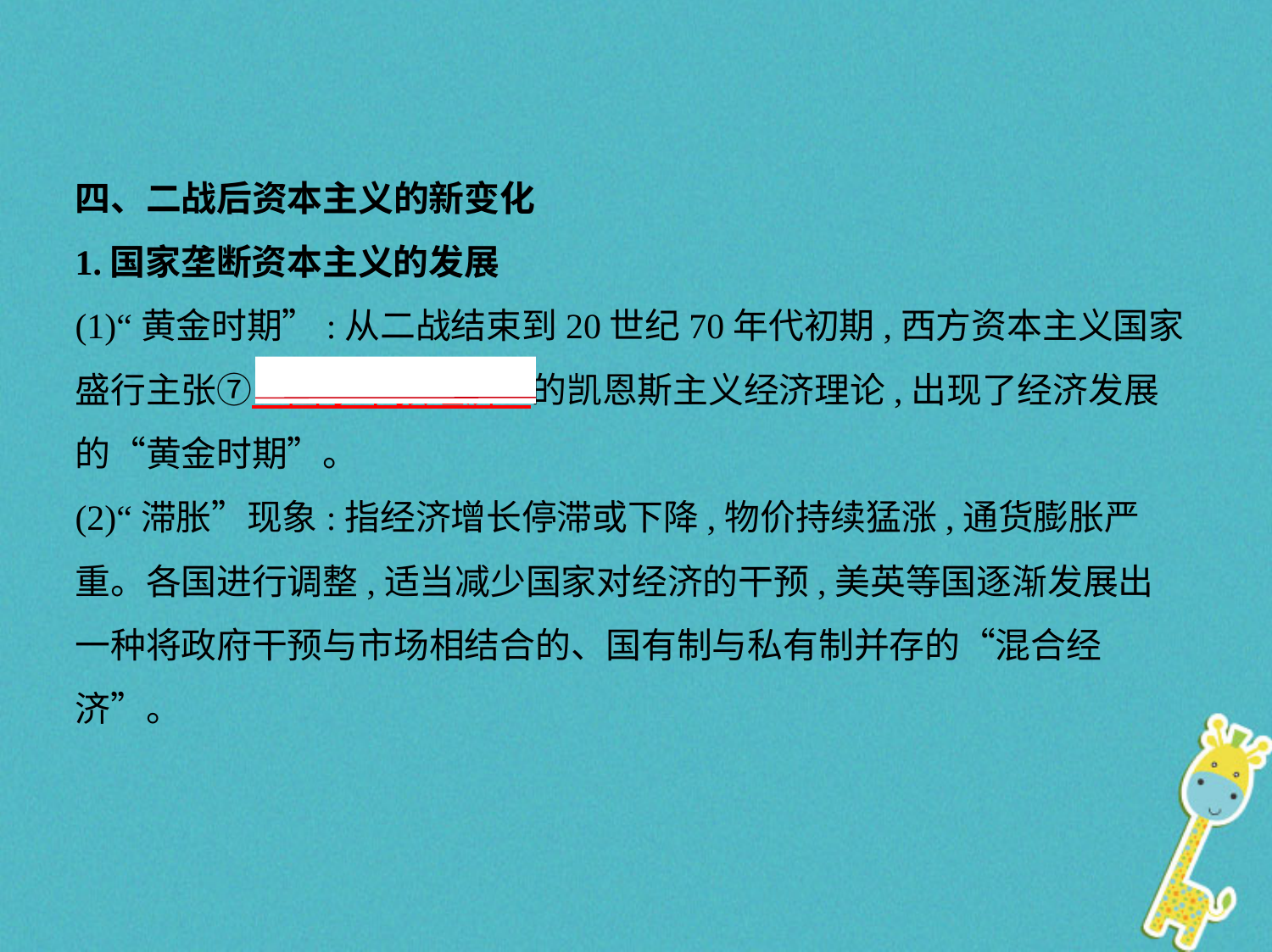

四、二战后资本主义的新变化
1.国家垄断资本主义的发展
(1)“黄金时期”:从二战结束到20世纪70年代初期,西方资本主义国家
盛行主张⑦　国家干预经济    的凯恩斯主义经济理论,出现了经济发展
的“黄金时期”。
(2)“滞胀”现象:指经济增长停滞或下降,物价持续猛涨,通货膨胀严
重。各国进行调整,适当减少国家对经济的干预,美英等国逐渐发展出
一种将政府干预与市场相结合的、国有制与私有制并存的“混合经
济”。